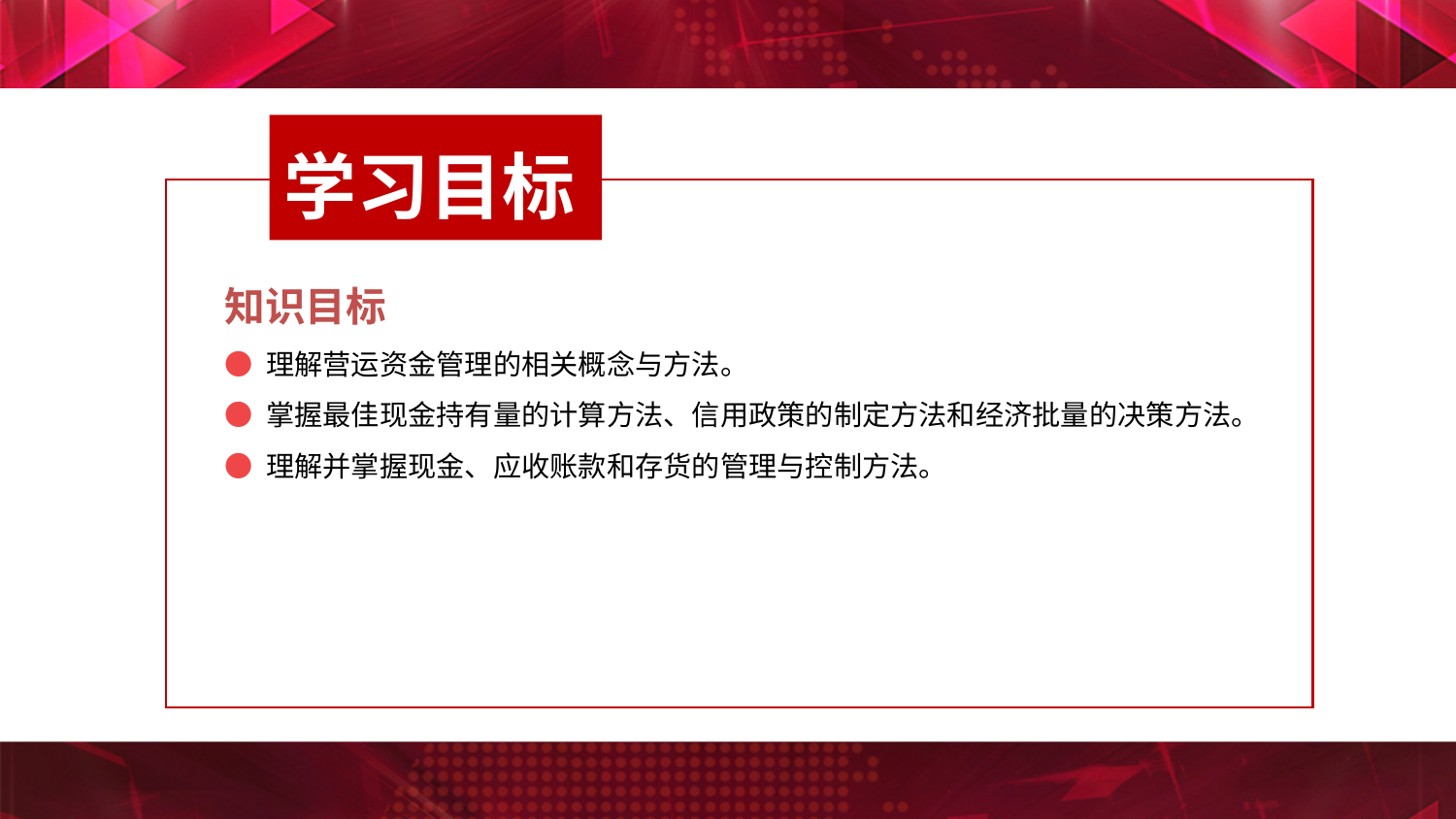

学习目标

知识目标
● 理解营运资金管理的相关概念与方法。
● 掌握最佳现金持有量的计算方法、信用政策的制定方法和经济批量的决策方法。
● 理解并掌握现金、应收账款和存货的管理与控制方法。